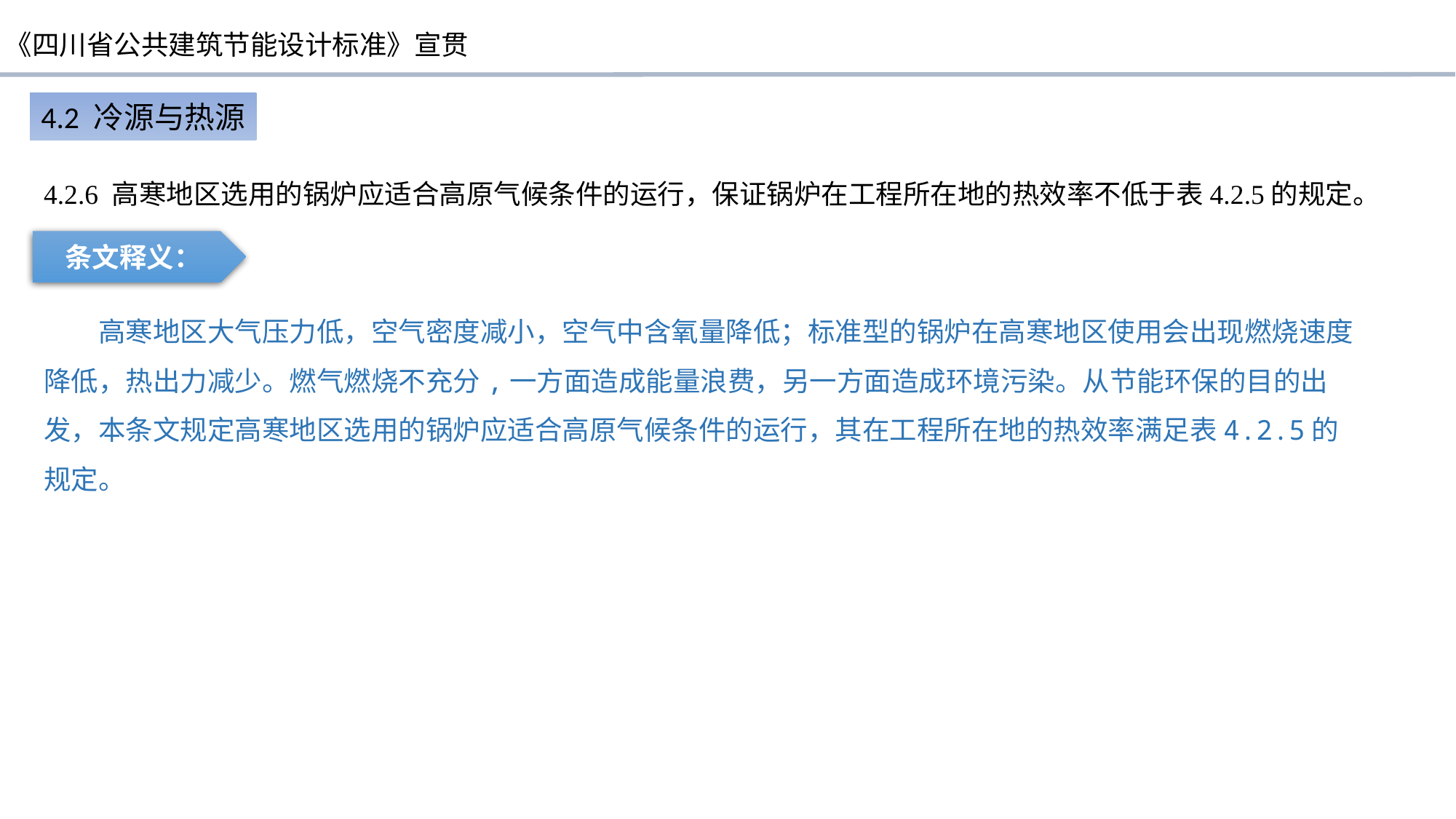

4.2 冷源与热源
4.2.6 高寒地区选用的锅炉应适合高原气候条件的运行，保证锅炉在工程所在地的热效率不低于表4.2.5的规定。
条文释义：
高寒地区大气压力低，空气密度减小，空气中含氧量降低；标准型的锅炉在高寒地区使用会出现燃烧速度降低，热出力减少。燃气燃烧不充分,一方面造成能量浪费，另一方面造成环境污染。从节能环保的目的出发，本条文规定高寒地区选用的锅炉应适合高原气候条件的运行，其在工程所在地的热效率满足表4.2.5的规定。